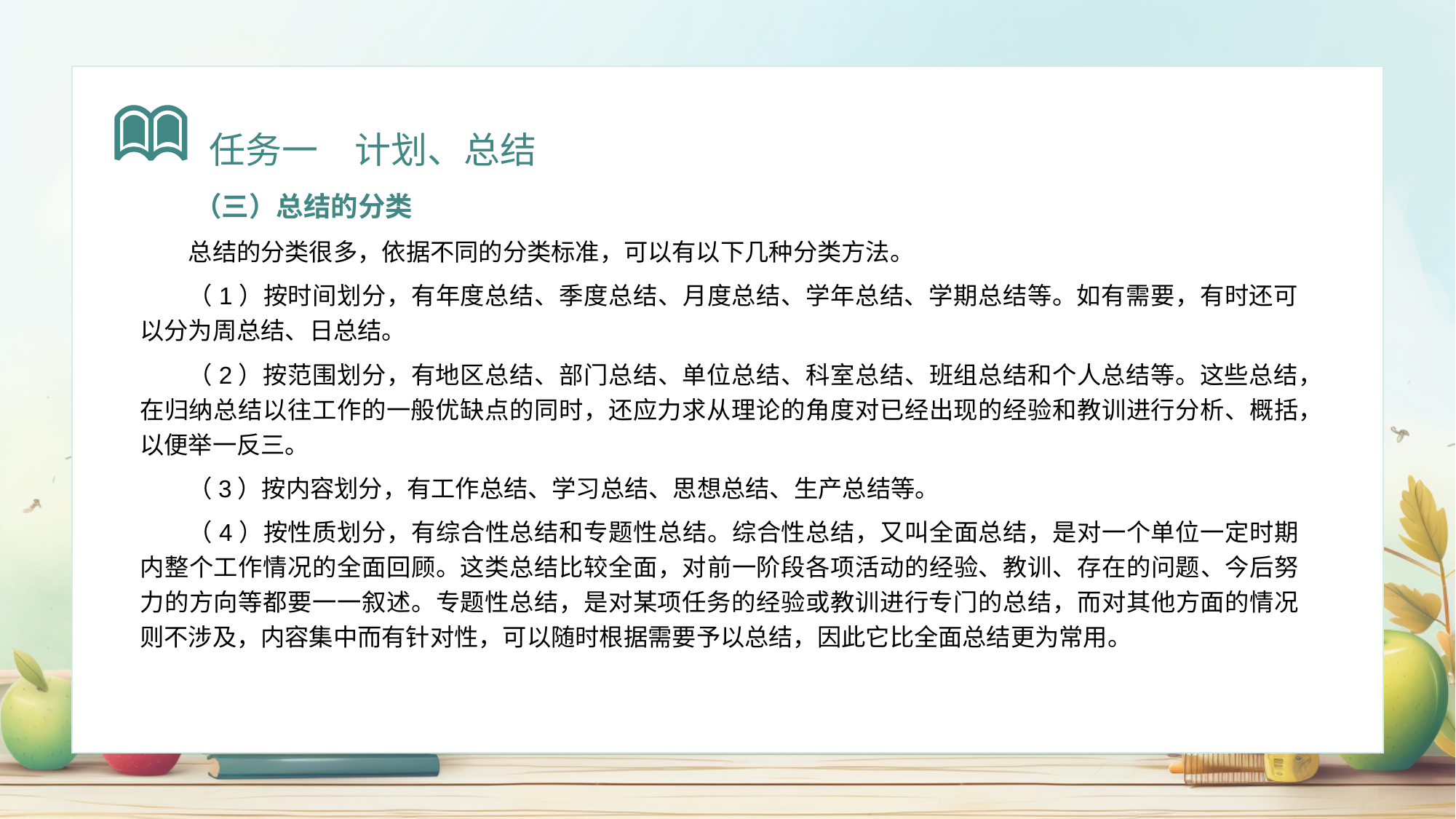

任务一　计划、总结

（三）总结的分类
总结的分类很多，依据不同的分类标准，可以有以下几种分类方法。
（1）按时间划分，有年度总结、季度总结、月度总结、学年总结、学期总结等。如有需要，有时还可以分为周总结、日总结。
（2）按范围划分，有地区总结、部门总结、单位总结、科室总结、班组总结和个人总结等。这些总结，在归纳总结以往工作的一般优缺点的同时，还应力求从理论的角度对已经出现的经验和教训进行分析、概括，以便举一反三。
（3）按内容划分，有工作总结、学习总结、思想总结、生产总结等。
（4）按性质划分，有综合性总结和专题性总结。综合性总结，又叫全面总结，是对一个单位一定时期内整个工作情况的全面回顾。这类总结比较全面，对前一阶段各项活动的经验、教训、存在的问题、今后努力的方向等都要一一叙述。专题性总结，是对某项任务的经验或教训进行专门的总结，而对其他方面的情况则不涉及，内容集中而有针对性，可以随时根据需要予以总结，因此它比全面总结更为常用。